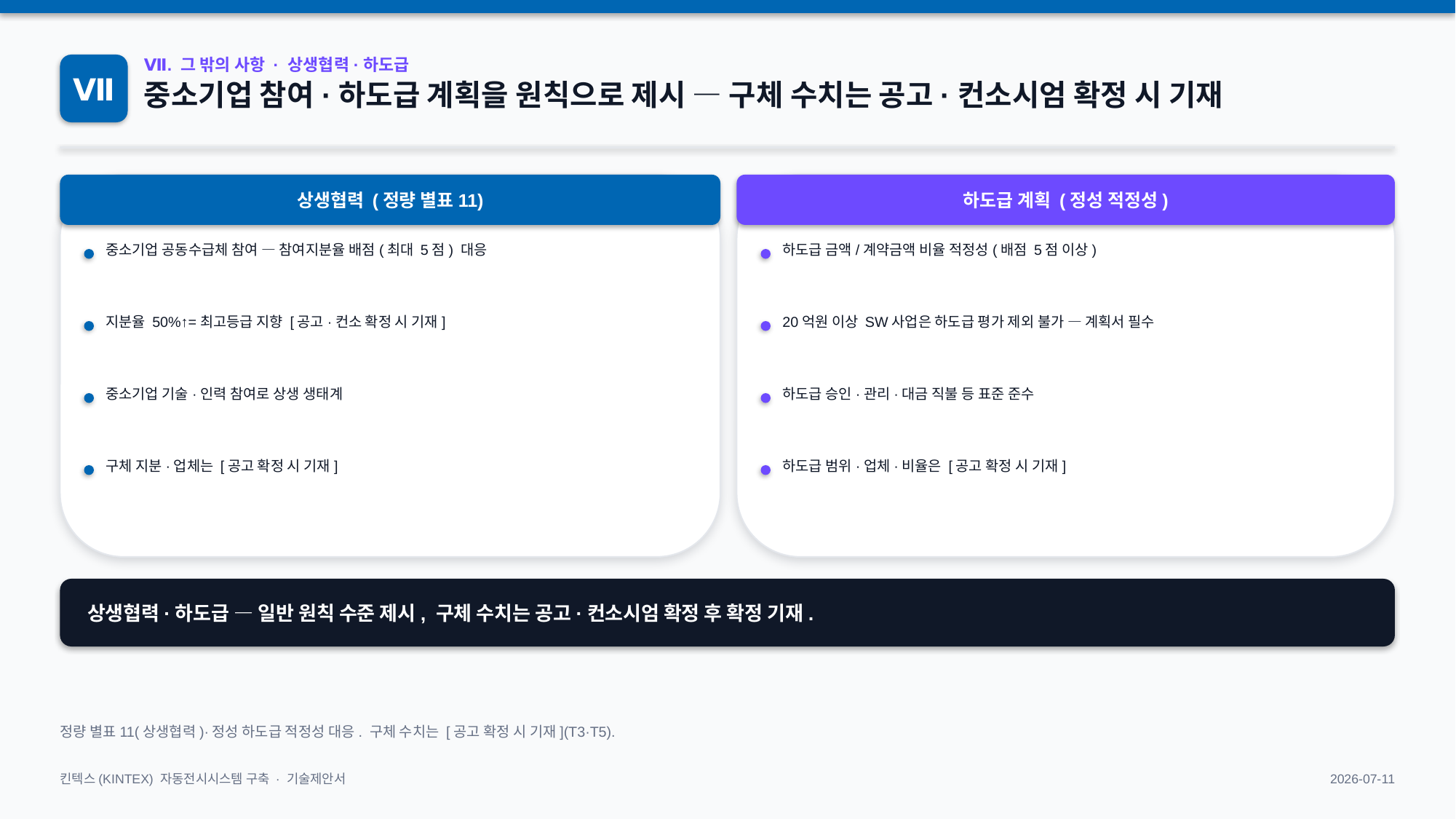

Ⅶ
Ⅶ. 그 밖의 사항 · 상생협력·하도급
중소기업 참여·하도급 계획을 원칙으로 제시 — 구체 수치는 공고·컨소시엄 확정 시 기재

상생협력 (정량 별표11)

하도급 계획 (정성 적정성)
중소기업 공동수급체 참여 — 참여지분율 배점(최대 5점) 대응
하도급 금액/계약금액 비율 적정성(배점 5점 이상)

지분율 50%↑=최고등급 지향 [공고·컨소 확정 시 기재]
20억원 이상 SW사업은 하도급 평가 제외 불가 — 계획서 필수

중소기업 기술·인력 참여로 상생 생태계
하도급 승인·관리·대금 직불 등 표준 준수

구체 지분·업체는 [공고 확정 시 기재]
하도급 범위·업체·비율은 [공고 확정 시 기재]

상생협력·하도급 — 일반 원칙 수준 제시, 구체 수치는 공고·컨소시엄 확정 후 확정 기재.
정량 별표11(상생협력)·정성 하도급 적정성 대응. 구체 수치는 [공고 확정 시 기재](T3·T5).
킨텍스(KINTEX) 자동전시시스템 구축 · 기술제안서
2026-07-11